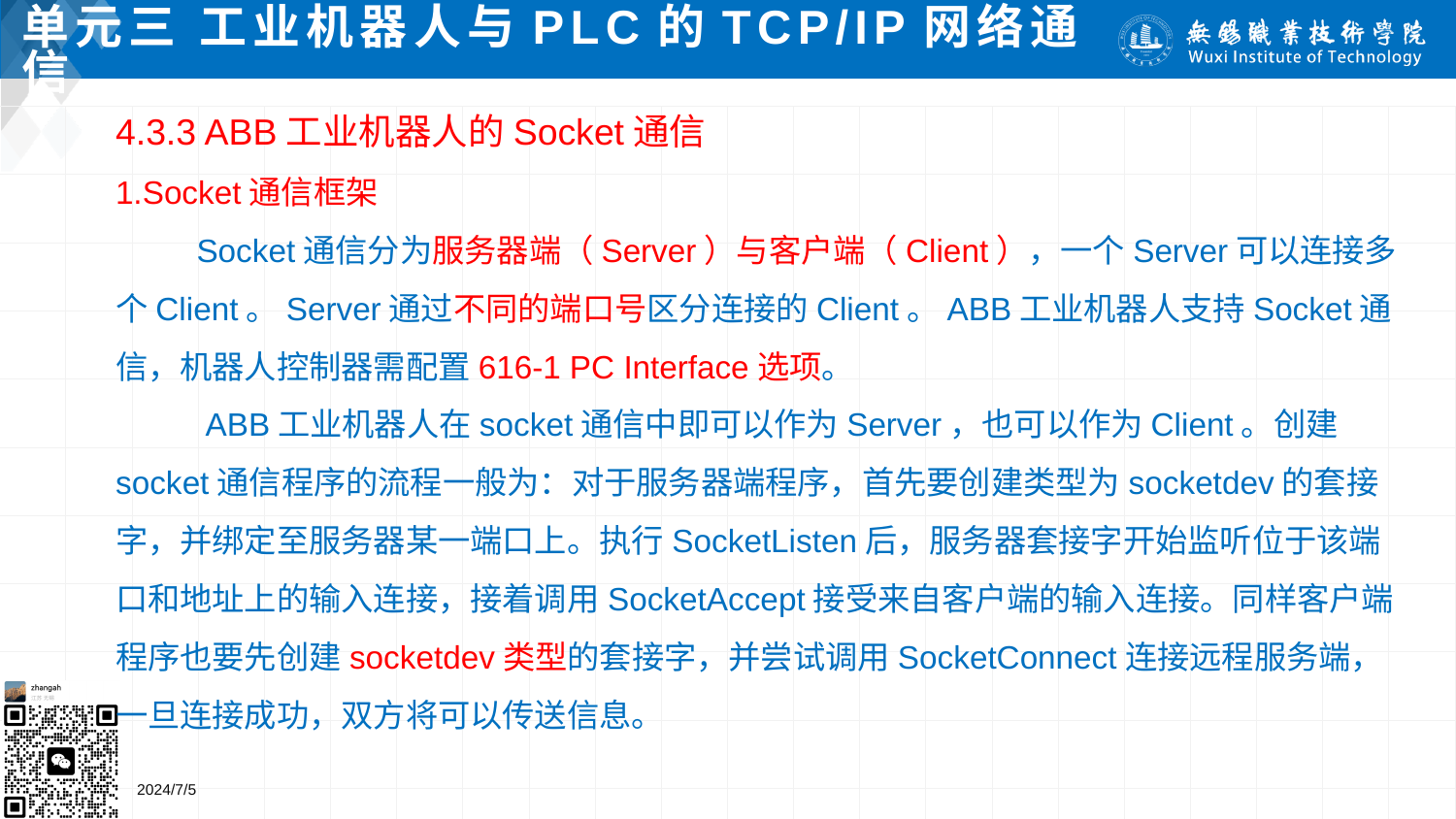

# 单元三 工业机器人与PLC的TCP/IP网络通信
4.3.3 ABB工业机器人的Socket通信
1.Socket通信框架
         Socket通信分为服务器端（Server）与客户端（Client），一个Server可以连接多个Client。Server通过不同的端口号区分连接的Client。ABB工业机器人支持Socket通信，机器人控制器需配置616-1 PC Interface选项。
          ABB工业机器人在socket通信中即可以作为Server，也可以作为Client。创建socket通信程序的流程一般为：对于服务器端程序，首先要创建类型为socketdev的套接字，并绑定至服务器某一端口上。执行SocketListen后，服务器套接字开始监听位于该端口和地址上的输入连接，接着调用SocketAccept接受来自客户端的输入连接。同样客户端程序也要先创建socketdev类型的套接字，并尝试调用SocketConnect连接远程服务端，一旦连接成功，双方将可以传送信息。
2024/7/5